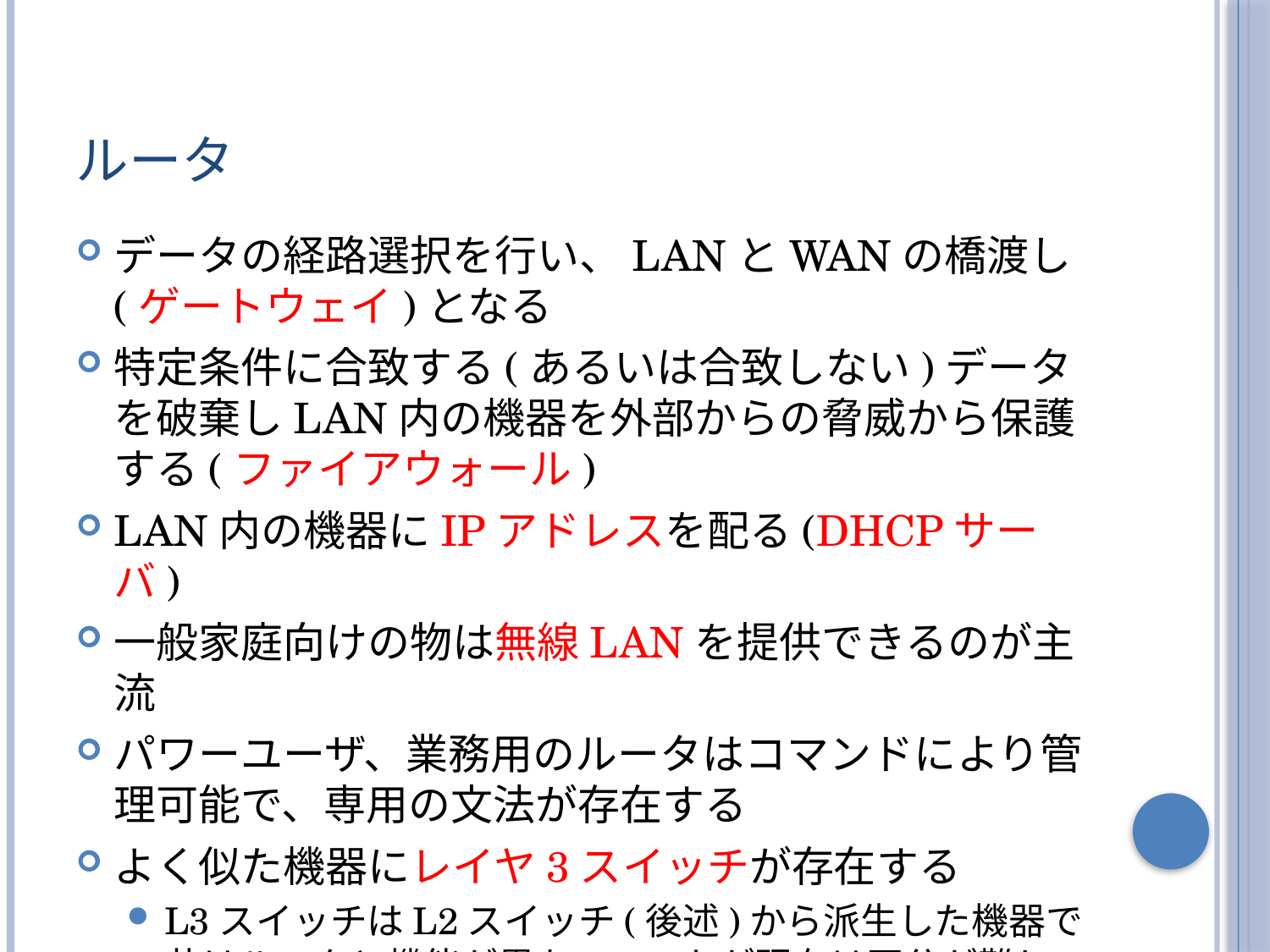

# ルータ
データの経路選択を行い、LANとWANの橋渡し(ゲートウェイ)となる
特定条件に合致する(あるいは合致しない)データを破棄しLAN内の機器を外部からの脅威から保護する(ファイアウォール)
LAN内の機器にIPアドレスを配る(DHCPサーバ)
一般家庭向けの物は無線LANを提供できるのが主流
パワーユーザ、業務用のルータはコマンドにより管理可能で、専用の文法が存在する
よく似た機器にレイヤ3スイッチが存在する
L3スイッチはL2スイッチ(後述)から派生した機器で昔はルータと機能が異なっていたが現在は区分が難しい